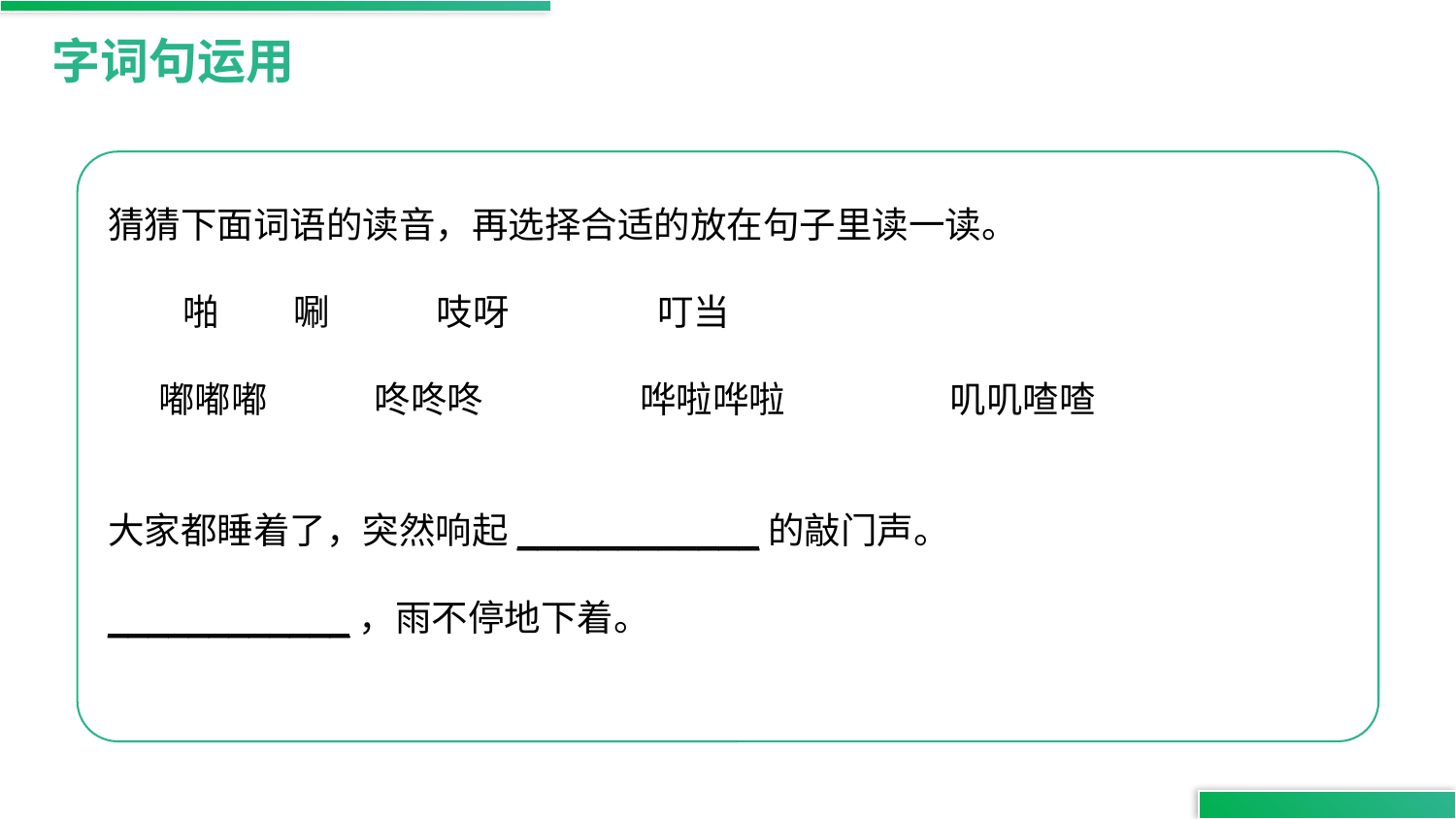

字词句运用

猜猜下面词语的读音，再选择合适的放在句子里读一读。

        啪         唰             吱呀                  叮当

     嘟嘟嘟             咚咚咚                   哗啦哗啦                    叽叽喳喳

大家都睡着了，突然响起____________的敲门声。

____________，雨不停地下着。